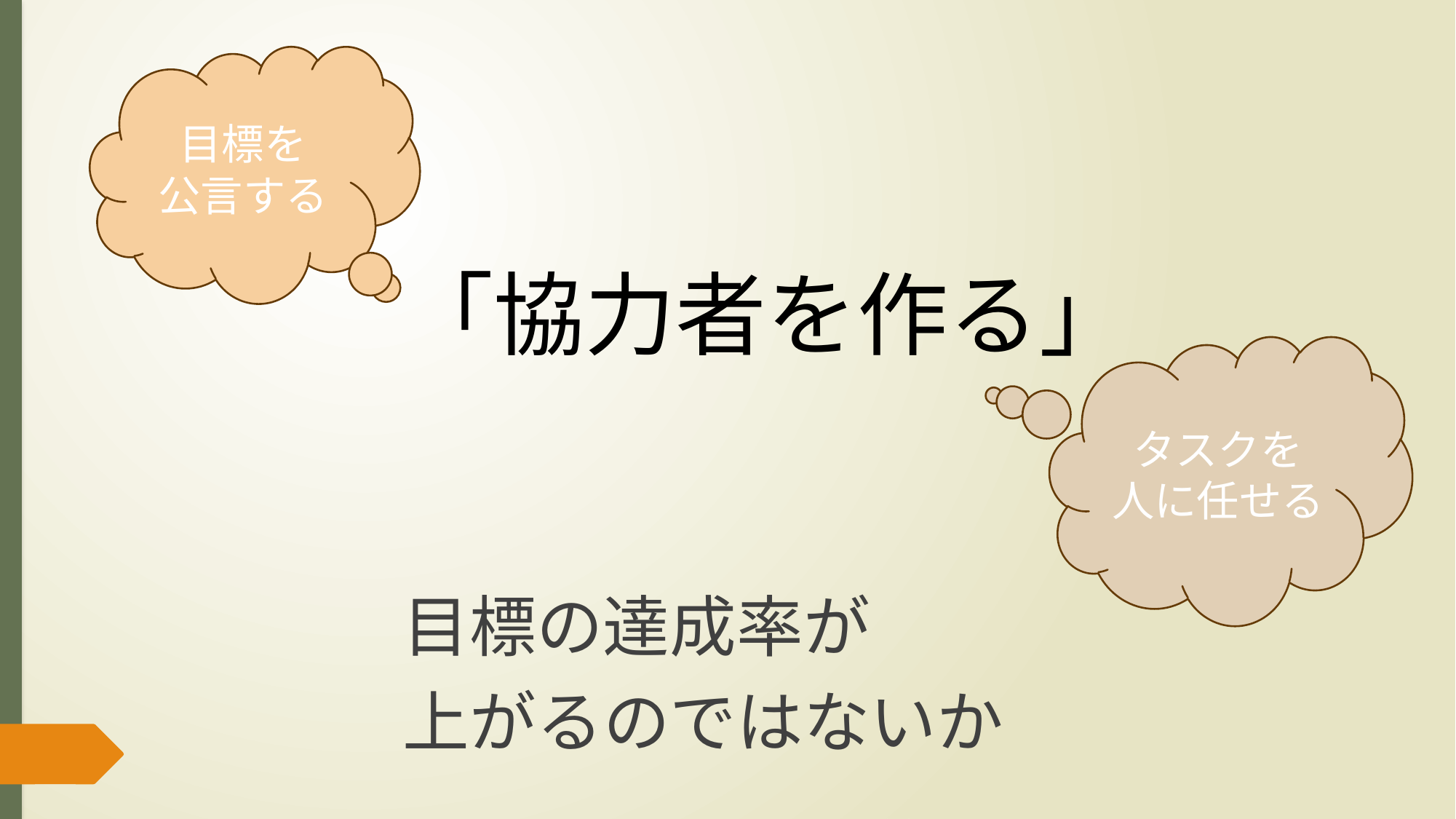

目標を
公言する
#
「協力者を作る」
タスクを
人に任せる
目標の達成率が
上がるのではないか